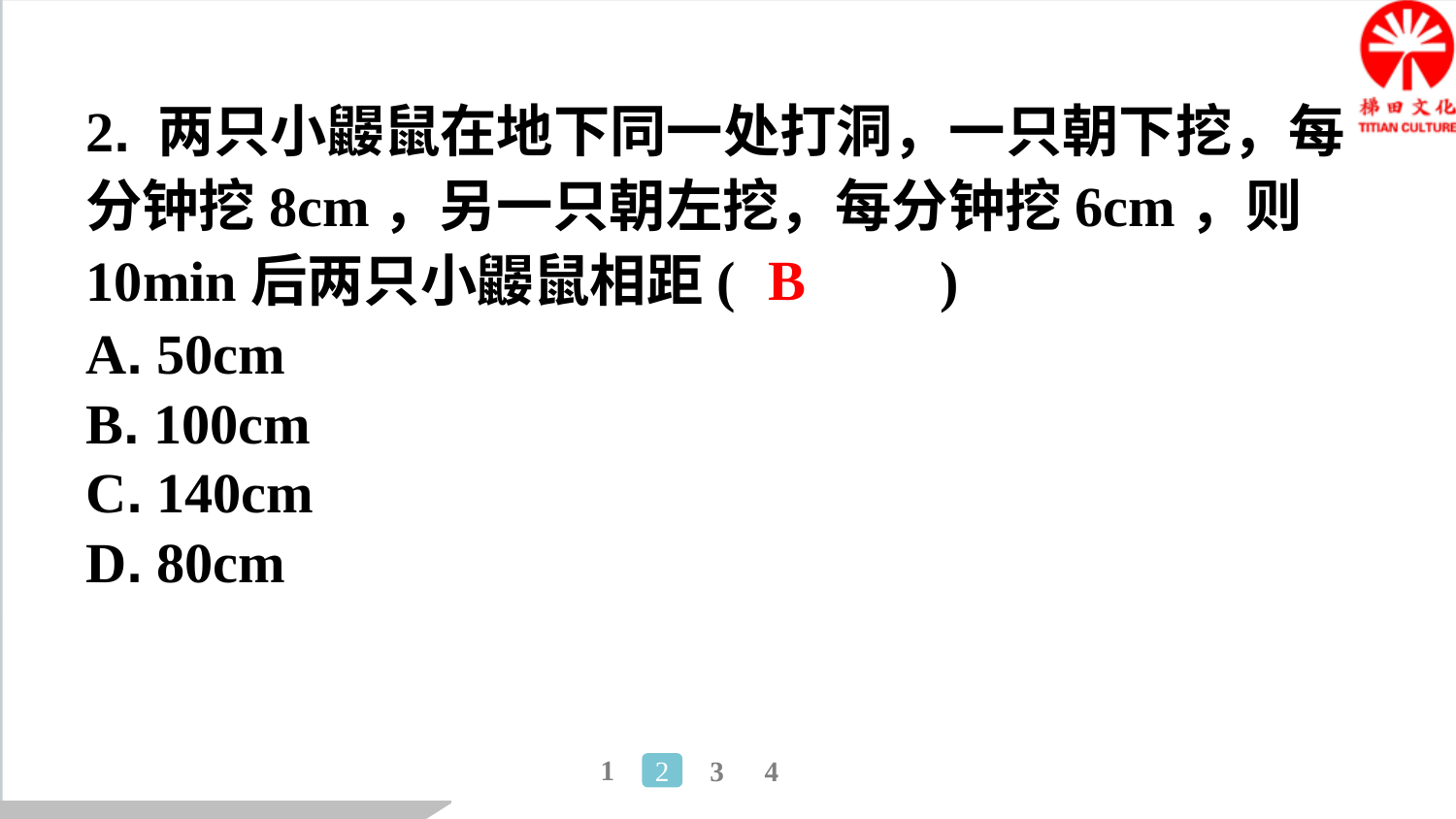

2. 两只小鼹鼠在地下同一处打洞，一只朝下挖，每
分钟挖8cm，另一只朝左挖，每分钟挖6cm，则
10min后两只小鼹鼠相距(　B　)
B
| A. 50cm B. 100cm C. 140cm D. 80cm |
| --- |
2
3
4
1